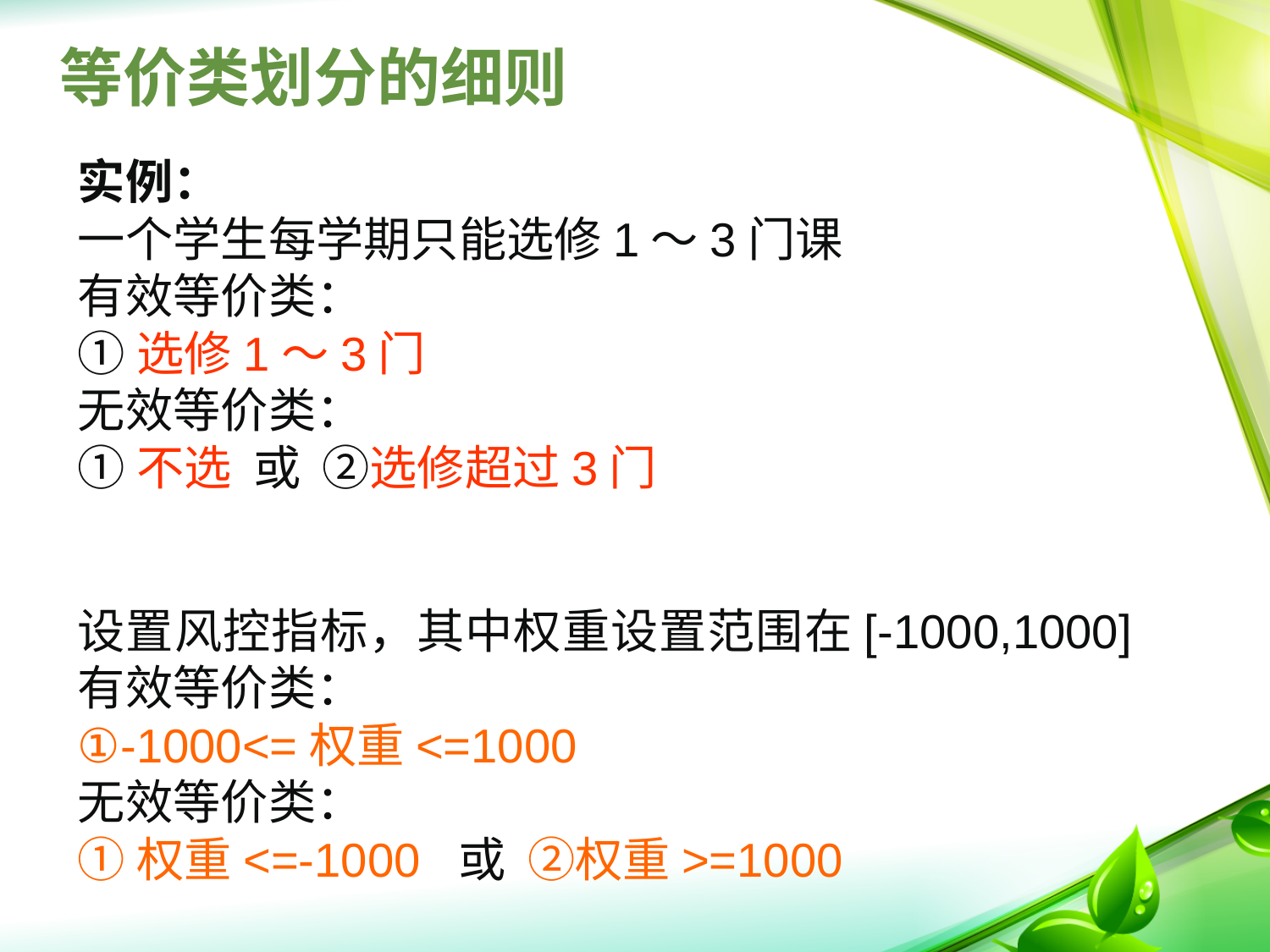

# 等价类划分的细则
实例：
一个学生每学期只能选修1～3门课
有效等价类：
①选修1～3门
无效等价类：
①不选  或  ②选修超过3门

设置风控指标，其中权重设置范围在[-1000,1000]
有效等价类：
①-1000<=权重<=1000
无效等价类：
①权重<=-1000  或  ②权重>=1000